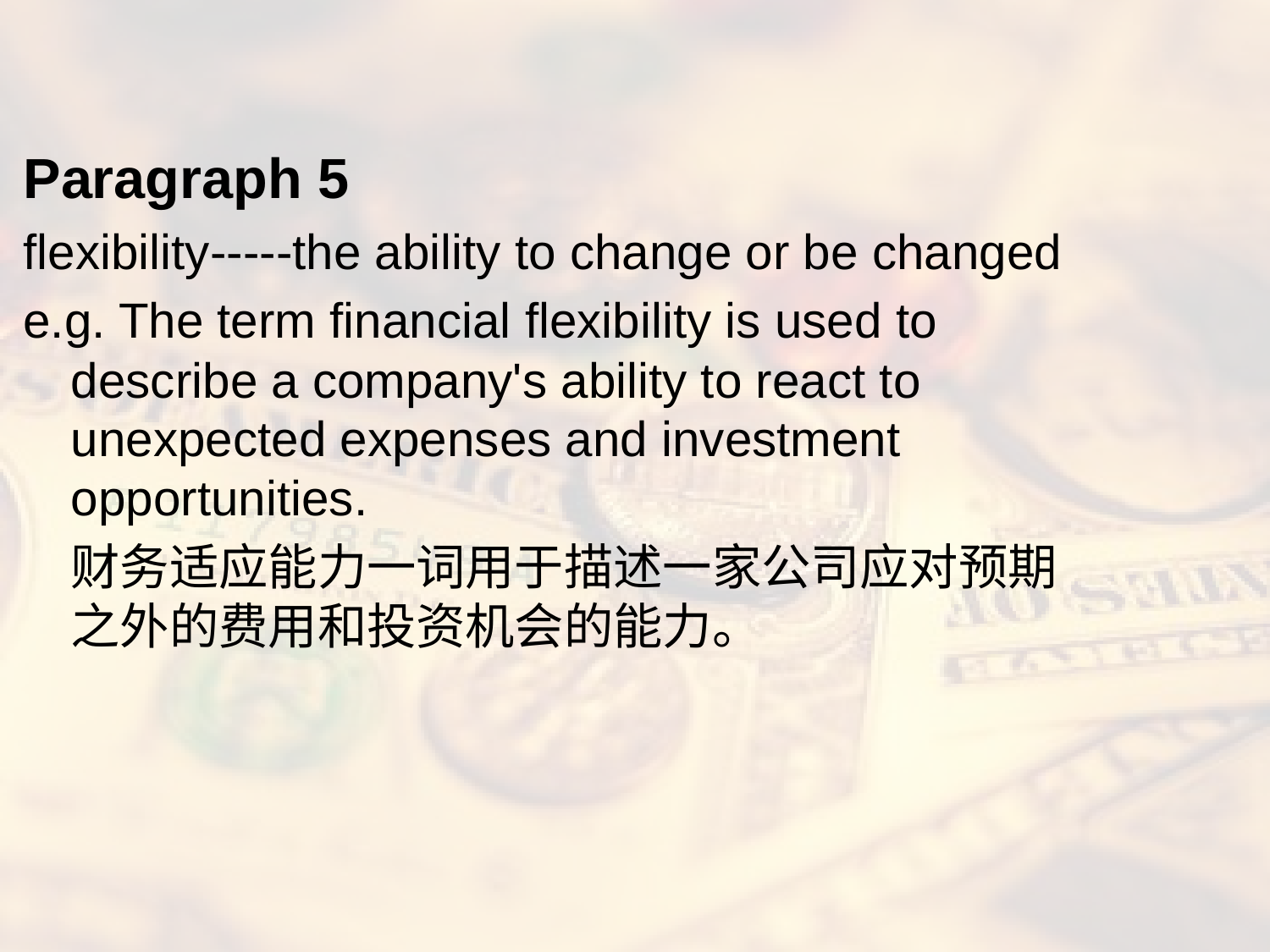

#
Paragraph 5
flexibility-----the ability to change or be changed
e.g. The term financial flexibility is used to describe a company's ability to react to unexpected expenses and investment opportunities.
	财务适应能力一词用于描述一家公司应对预期之外的费用和投资机会的能力。